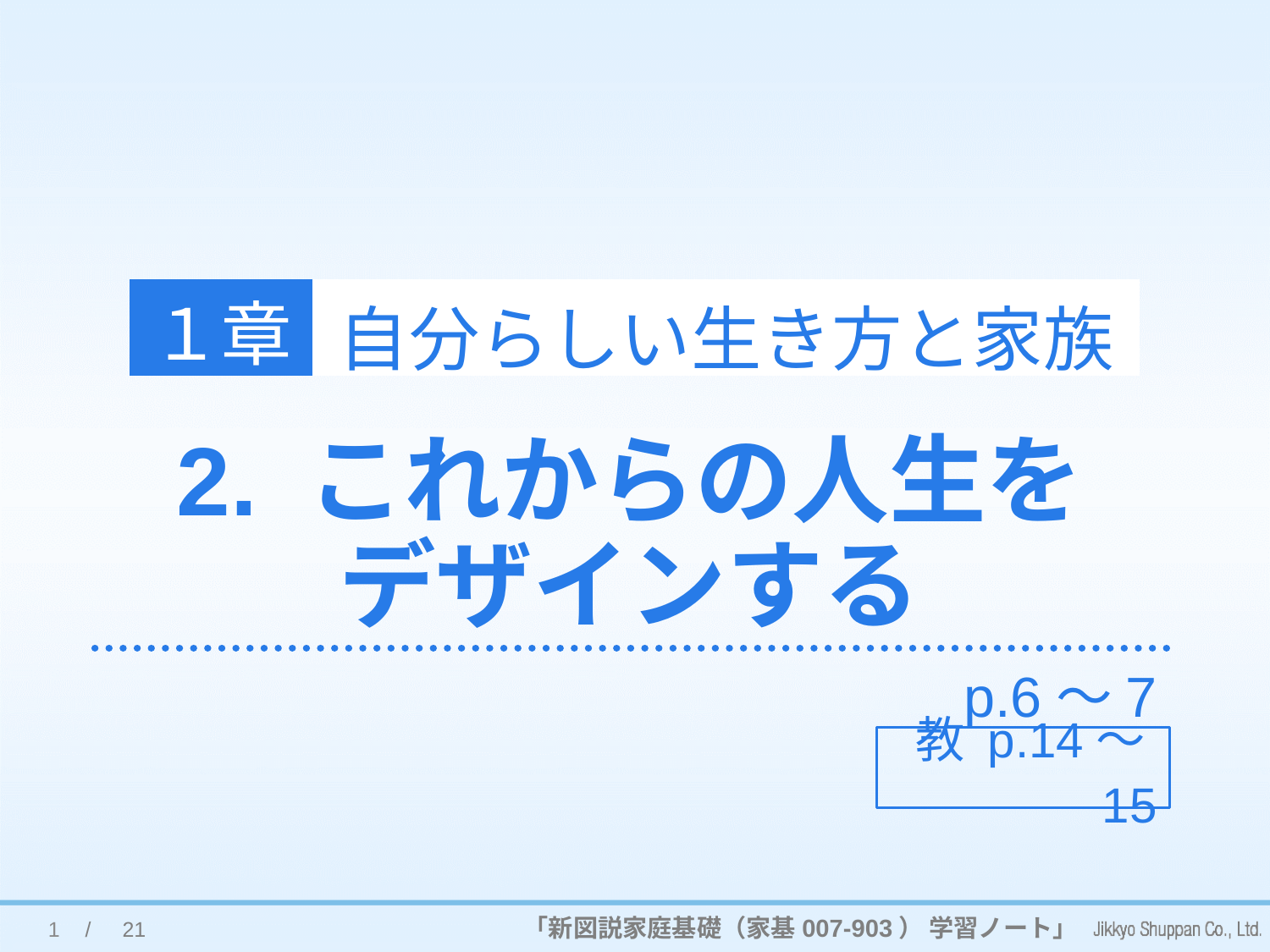

１章
自分らしい生き方と家族
# 2. これからの人生を デザインする
p.6～7
教 p.14～15
1